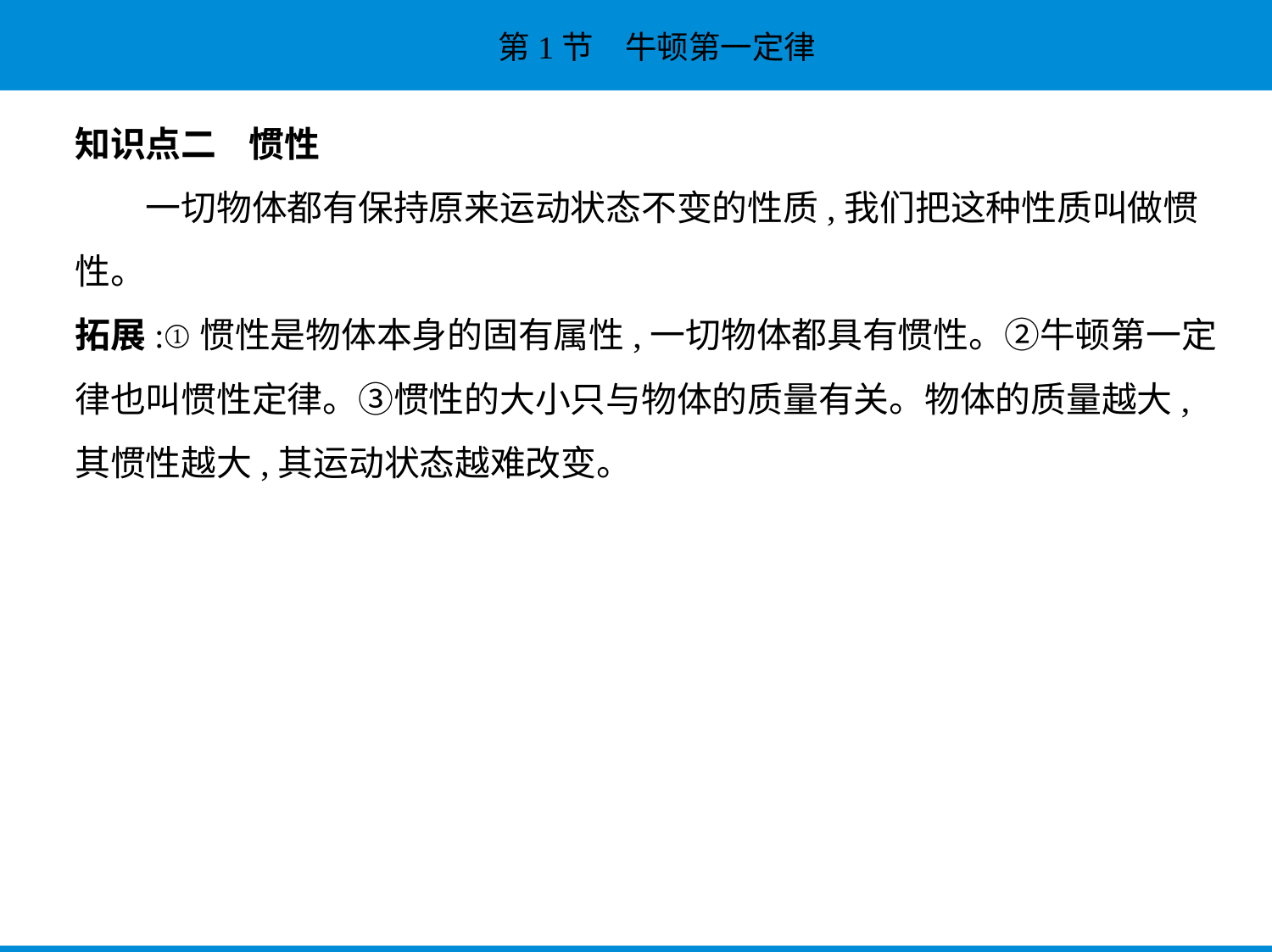

知识点二    惯性
　　一切物体都有保持原来运动状态不变的性质,我们把这种性质叫做惯
性。
拓展:①惯性是物体本身的固有属性,一切物体都具有惯性。②牛顿第一定
律也叫惯性定律。③惯性的大小只与物体的质量有关。物体的质量越大,
其惯性越大,其运动状态越难改变。